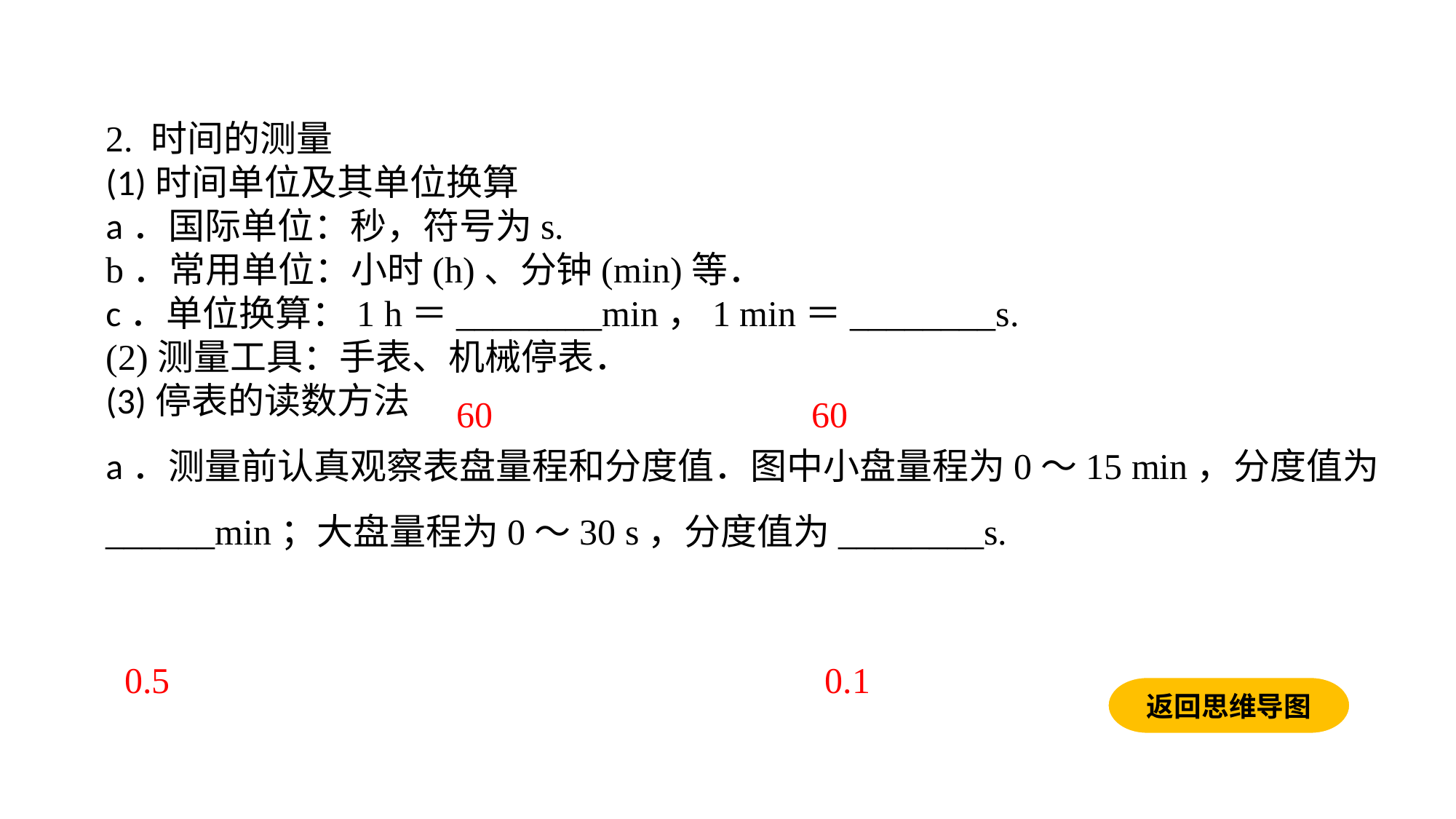

2. 时间的测量(1)时间单位及其单位换算a．国际单位：秒，符号为s.b．常用单位：小时(h)、分钟(min)等．c．单位换算：1 h＝________min，1 min＝________s.(2)测量工具：手表、机械停表．(3)停表的读数方法a．测量前认真观察表盘量程和分度值．图中小盘量程为0～15 min，分度值为______min；大盘量程为0～30 s，分度值为________s.
60
60
0.5
0.1
返回思维导图